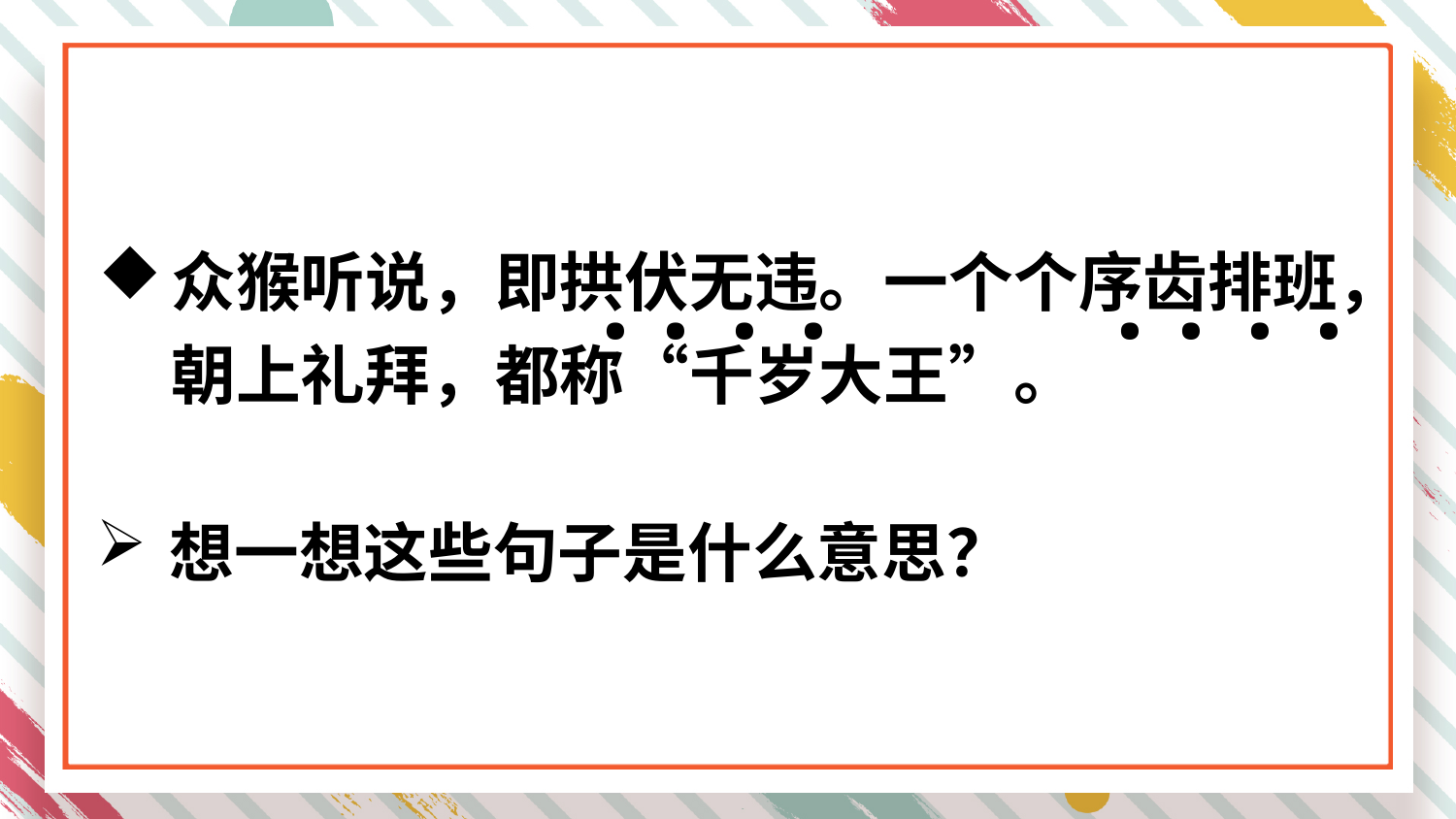

.
.
.
.
.
.
.
.
众猴听说，即拱伏无违。一个个序齿排班，朝上礼拜，都称“千岁大王”。
想一想这些句子是什么意思？